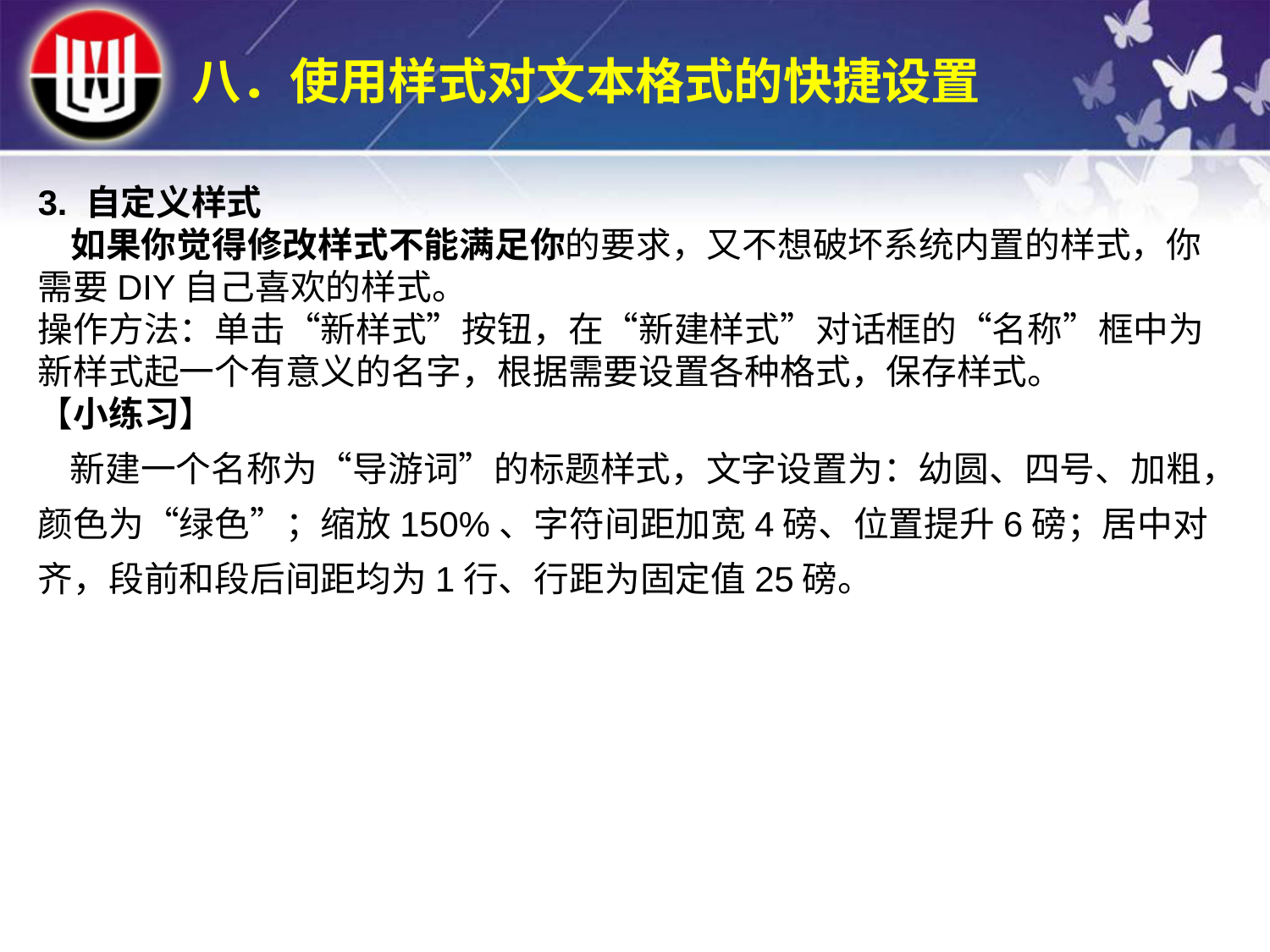

八．使用样式对文本格式的快捷设置
3. 自定义样式   如果你觉得修改样式不能满足你的要求，又不想破坏系统内置的样式，你需要DIY自己喜欢的样式。操作方法：单击“新样式”按钮，在“新建样式”对话框的“名称”框中为新样式起一个有意义的名字，根据需要设置各种格式，保存样式。【小练习】   新建一个名称为“导游词”的标题样式，文字设置为：幼圆、四号、加粗，颜色为“绿色”；缩放150%、字符间距加宽4磅、位置提升6磅；居中对齐，段前和段后间距均为1行、行距为固定值25磅。